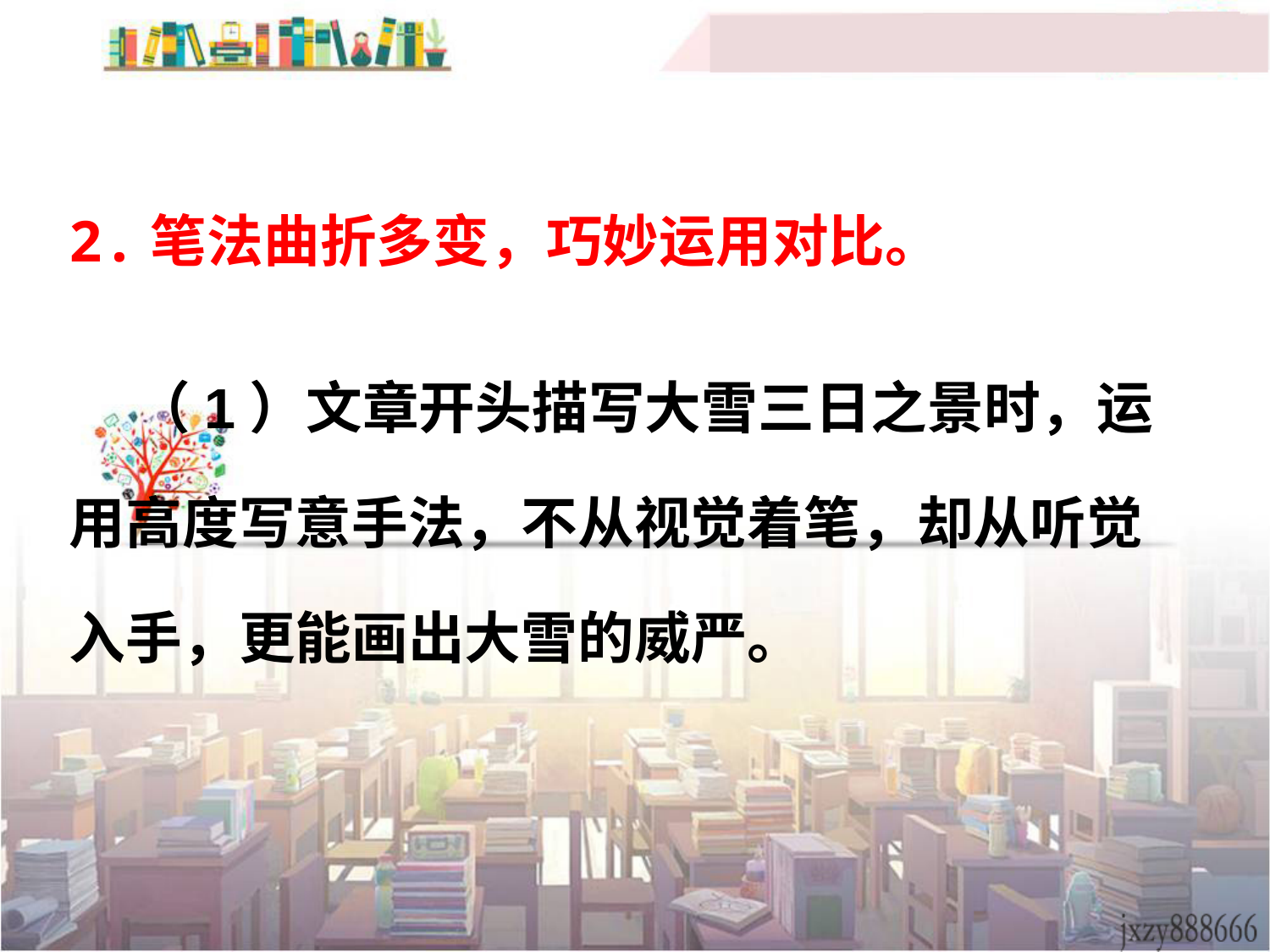

2.笔法曲折多变，巧妙运用对比。
    （1）文章开头描写大雪三日之景时，运用高度写意手法，不从视觉着笔，却从听觉入手，更能画出大雪的威严。